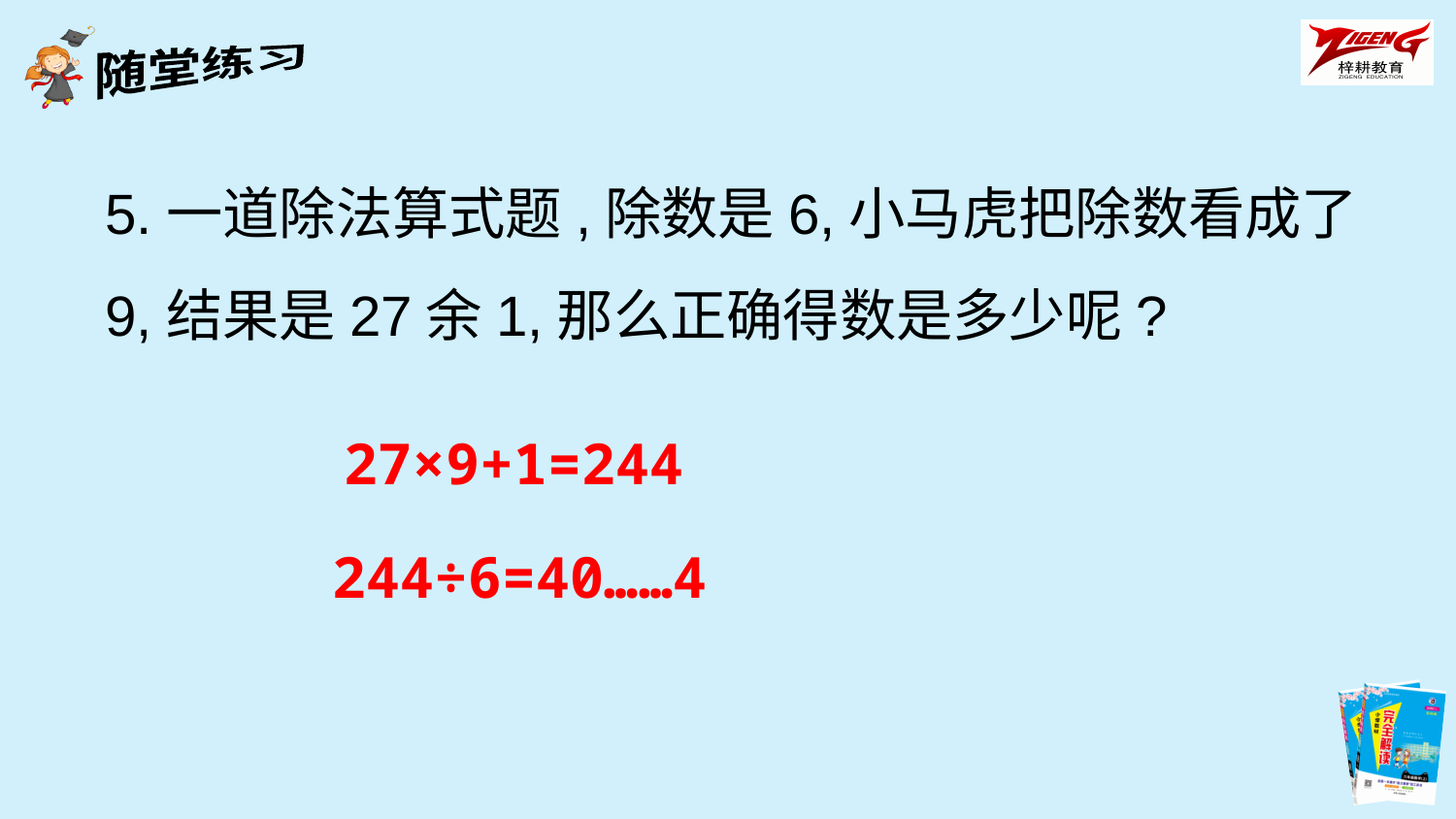

5.一道除法算式题,除数是6,小马虎把除数看成了9,结果是27余1,那么正确得数是多少呢?
27×9+1=244
244÷6=40……4